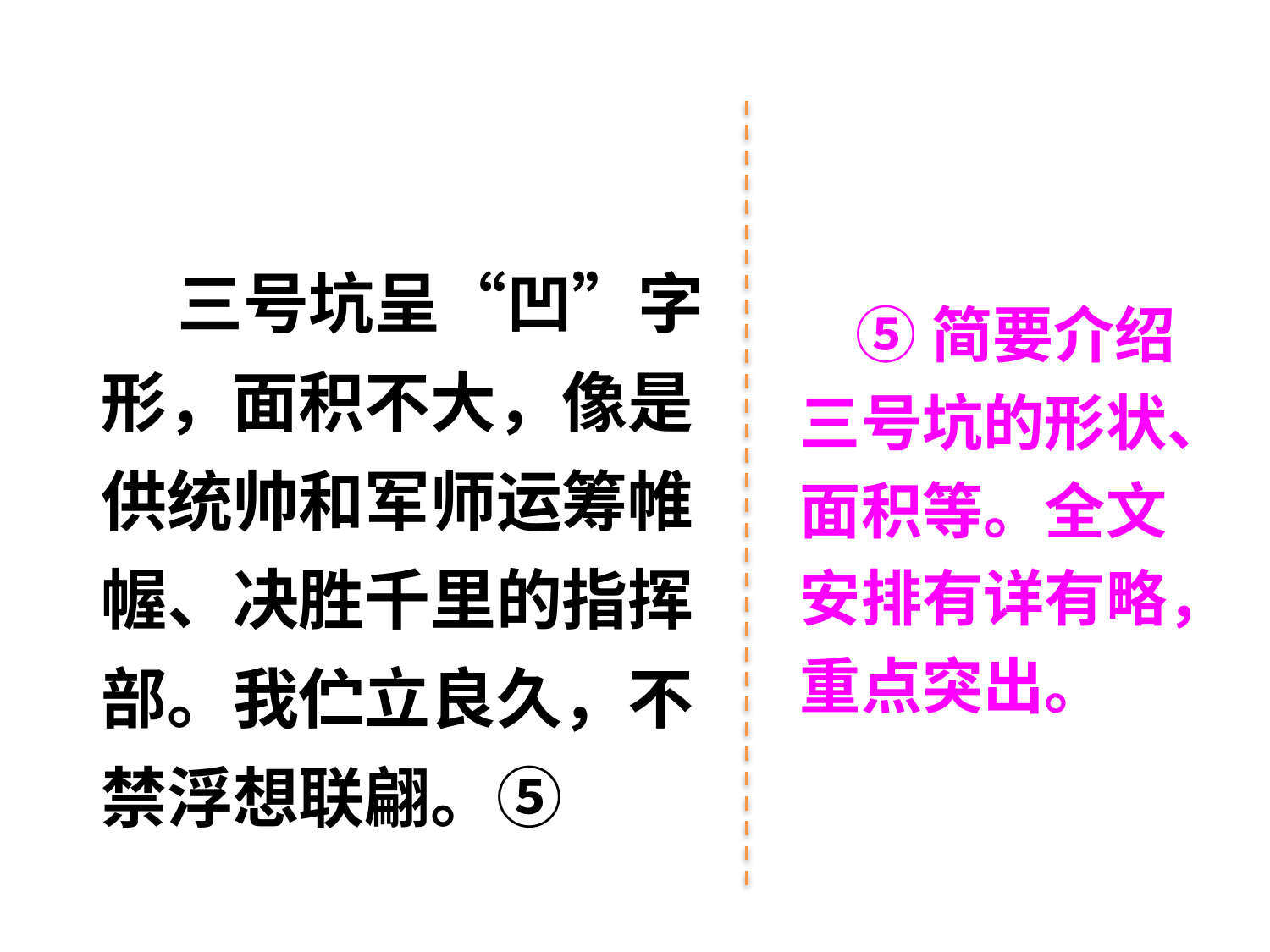

三号坑呈“凹”字形，面积不大，像是供统帅和军师运筹帷幄、决胜千里的指挥部。我伫立良久，不禁浮想联翩。⑤
    ⑤简要介绍三号坑的形状、面积等。全文安排有详有略，重点突出。